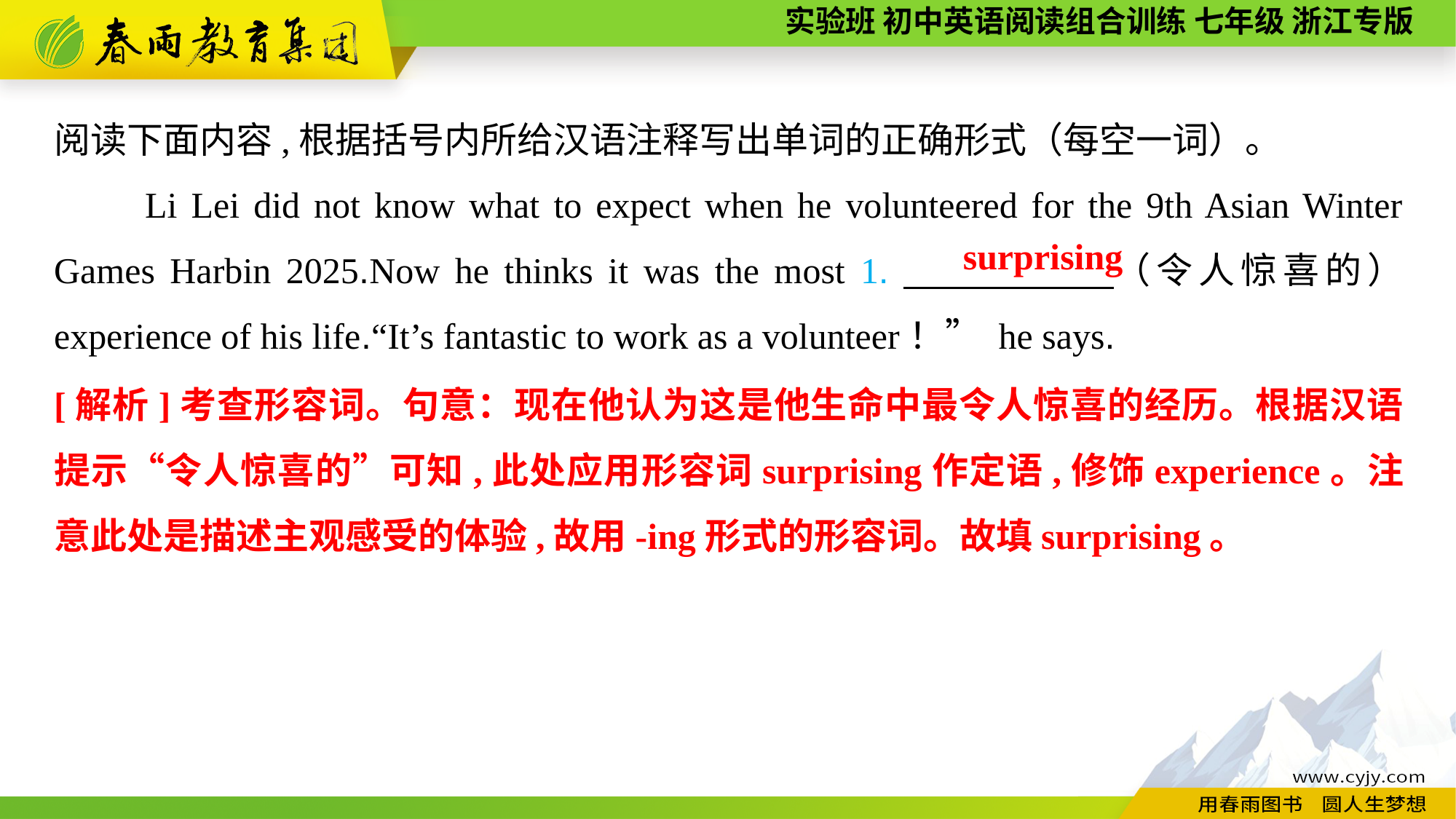

阅读下面内容,根据括号内所给汉语注释写出单词的正确形式（每空一词）。
　　Li Lei did not know what to expect when he volunteered for the 9th Asian Winter Games Harbin 2025.Now he thinks it was the most 1.　　　　   （令人惊喜的） experience of his life.“It’s fantastic to work as a volunteer！” he says.
surprising
[解析]考查形容词。句意：现在他认为这是他生命中最令人惊喜的经历。根据汉语提示“令人惊喜的”可知,此处应用形容词surprising作定语,修饰experience。注意此处是描述主观感受的体验,故用-ing形式的形容词。故填surprising。